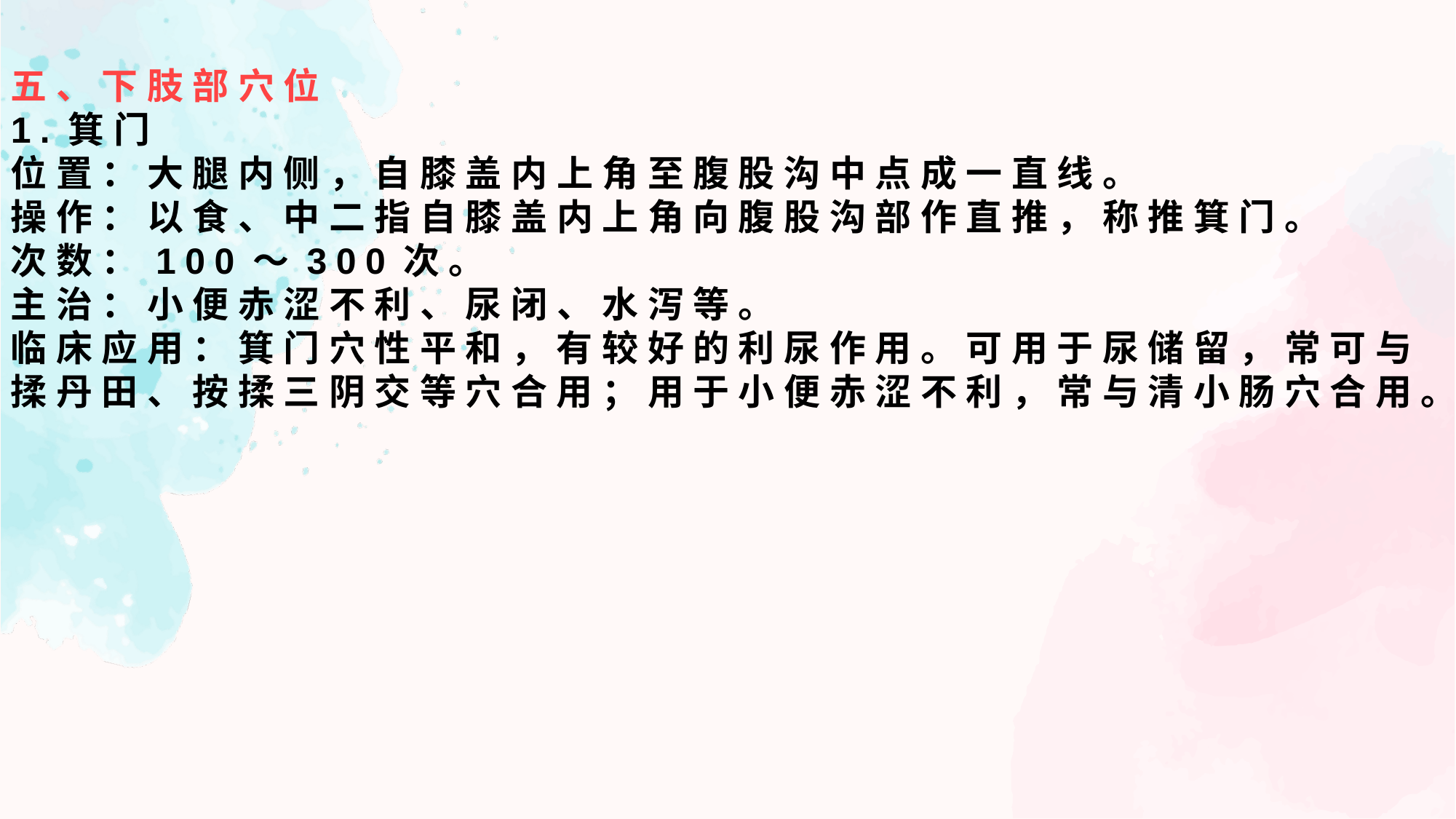

五、下肢部穴位
1.箕门
位置：大腿内侧，自膝盖内上角至腹股沟中点成一直线。
操作：以食、中二指自膝盖内上角向腹股沟部作直推，称推箕门。
次数：100～300次。
主治：小便赤涩不利、尿闭、水泻等。
临床应用：箕门穴性平和，有较好的利尿作用。可用于尿储留，常可与揉丹田、按揉三阴交等穴合用；用于小便赤涩不利，常与清小肠穴合用。